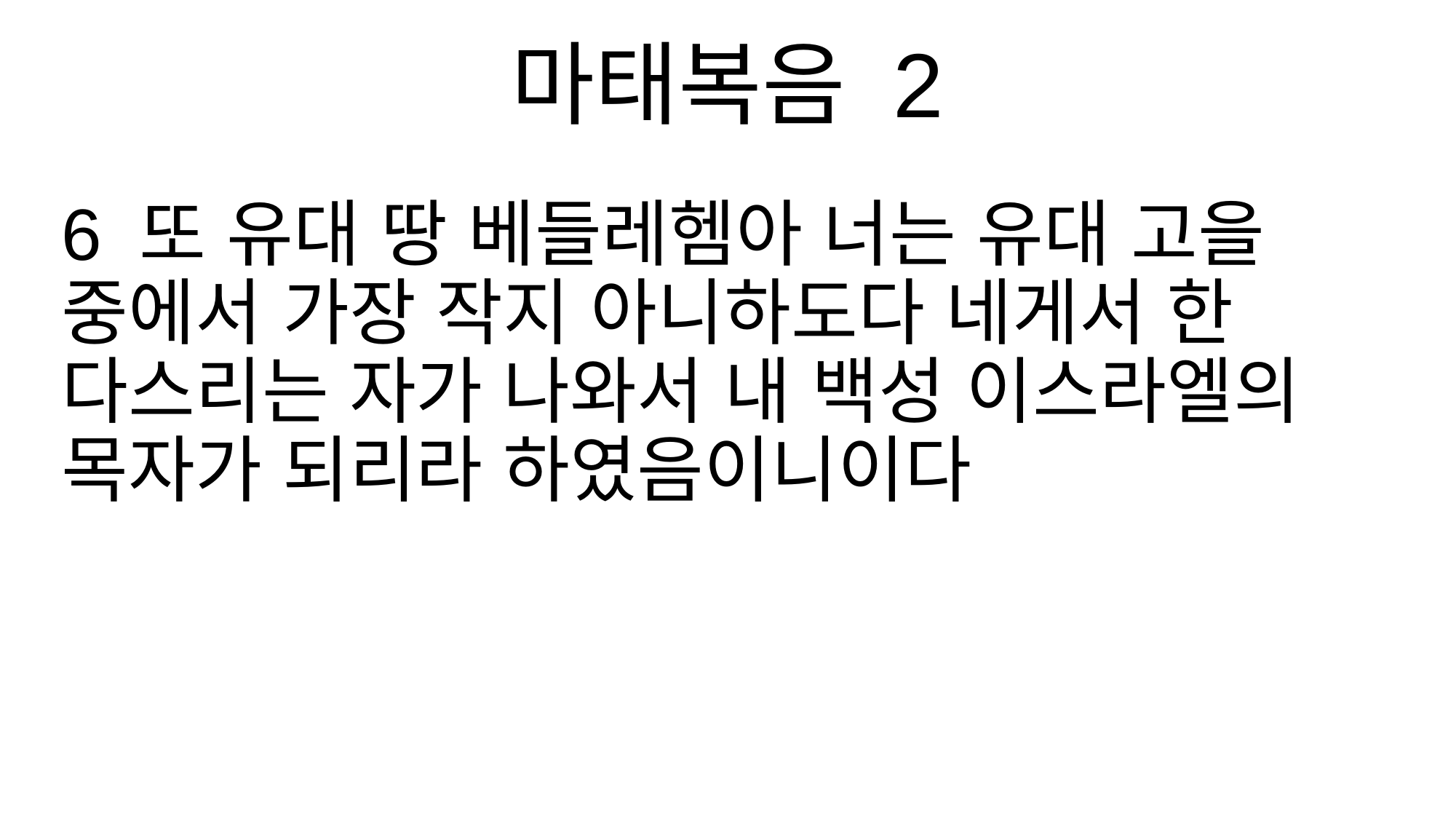

마태복음 2
6 또 유대 땅 베들레헴아 너는 유대 고을 중에서 가장 작지 아니하도다 네게서 한 다스리는 자가 나와서 내 백성 이스라엘의 목자가 되리라 하였음이니이다